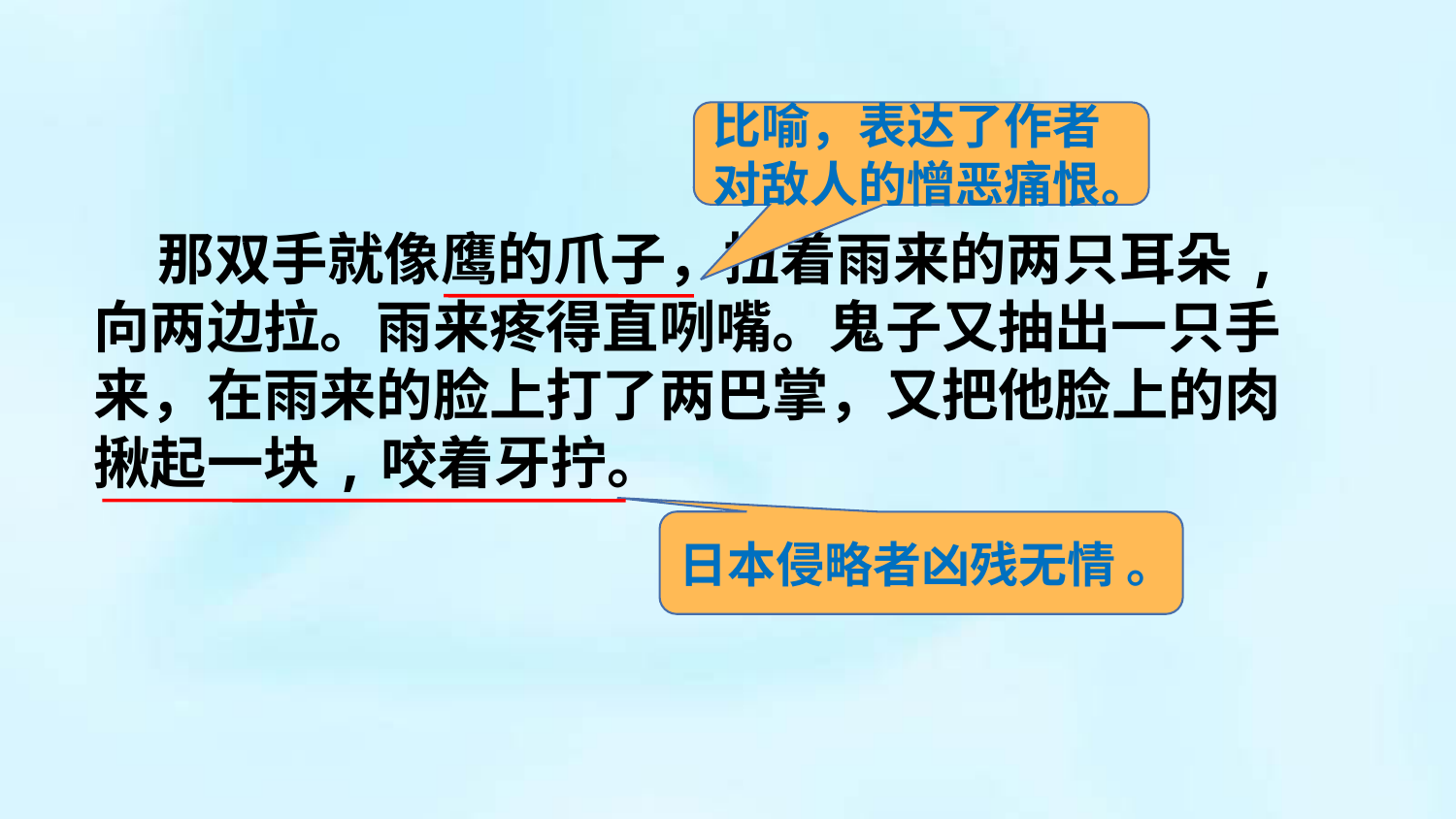

比喻，表达了作者对敌人的憎恶痛恨。
    那双手就像鹰的爪子，扭着雨来的两只耳朵,向两边拉。雨来疼得直咧嘴。鬼子又抽出一只手来，在雨来的脸上打了两巴掌，又把他脸上的肉揪起一块,咬着牙拧。
日本侵略者凶残无情 。